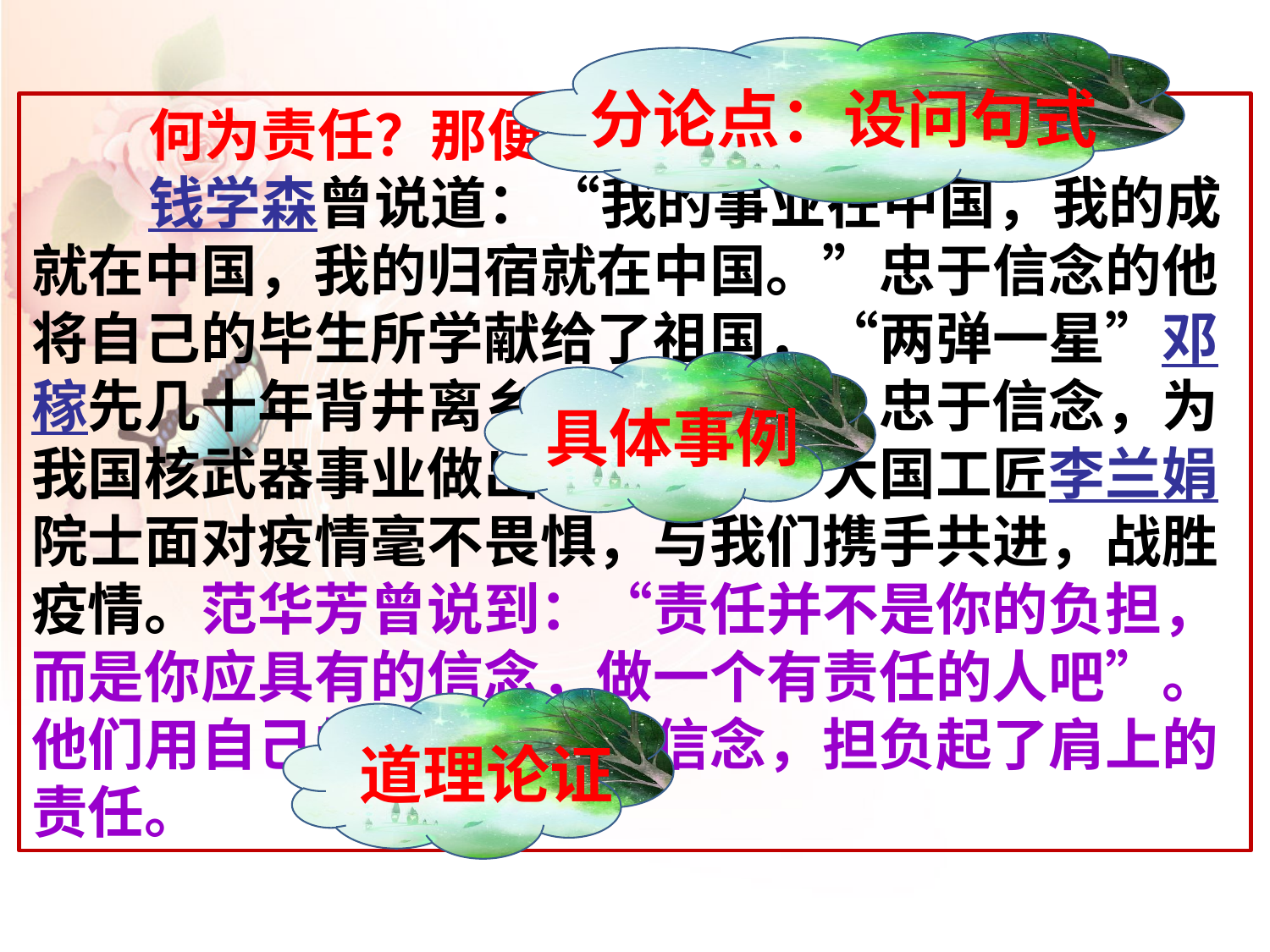

分论点：设问句式
        何为责任？那便是忠于信念。
        钱学森曾说道：“我的事业在中国，我的成就在中国，我的归宿就在中国。”忠于信念的他将自己的毕生所学献给了祖国，“两弹一星”邓稼先几十年背井离乡，隐姓埋名，忠于信念，为我国核武器事业做出巨大贡献。大国工匠李兰娟院士面对疫情毫不畏惧，与我们携手共进，战胜疫情。范华芳曾说到：“责任并不是你的负担，而是你应具有的信念，做一个有责任的人吧”。他们用自己的行动，忠于信念，担负起了肩上的责任。

具体事例

道理论证